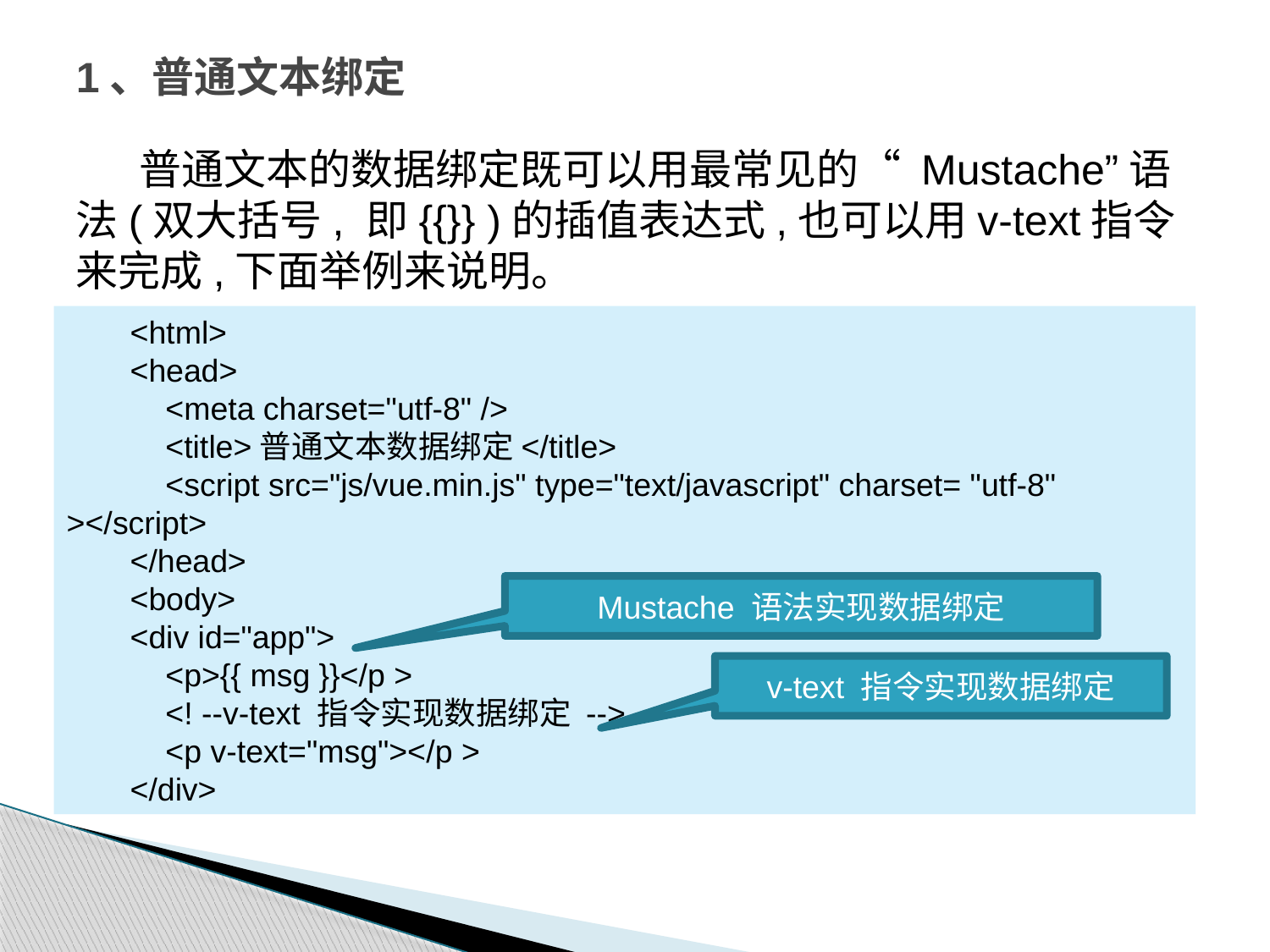

# 1、普通文本绑定
普通文本的数据绑定既可以用最常见的“ Mustache”语法(双大括号, 即{{}} )的插值表达式,也可以用v-text指令来完成,下面举例来说明。
<html>
<head>
    <meta charset="utf-8" />
    <title>普通文本数据绑定</title>
    <script src="js/vue.min.js" type="text/javascript" charset= "utf-8" ></script>
</head>
<body>
<div id="app">
    <p>{{ msg }}</p >
    <! --v-text 指令实现数据绑定 -->
    <p v-text="msg"></p >
</div>

Mustache 语法实现数据绑定
v-text 指令实现数据绑定